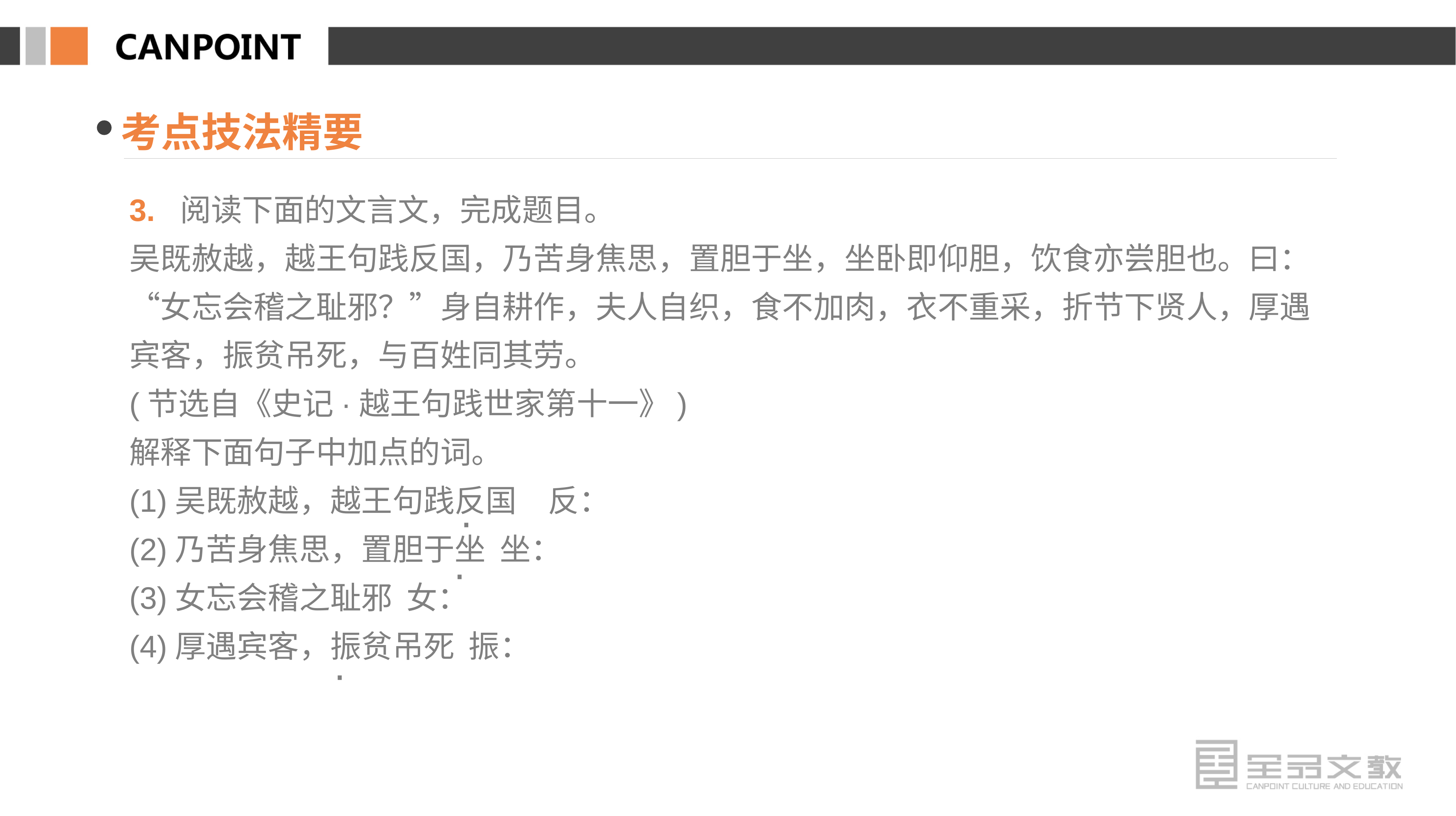

考点技法精要

3.  阅读下面的文言文，完成题目。
吴既赦越，越王句践反国，乃苦身焦思，置胆于坐，坐卧即仰胆，饮食亦尝胆也。曰：“女忘会稽之耻邪？”身自耕作，夫人自织，食不加肉，衣不重采，折节下贤人，厚遇宾客，振贫吊死，与百姓同其劳。
(节选自《史记·越王句践世家第十一》)
解释下面句子中加点的词。
(1)吴既赦越，越王句践反国　反：
(2)乃苦身焦思，置胆于坐  坐：
(3)女忘会稽之耻邪  女：
(4)厚遇宾客，振贫吊死  振：

·
·
·